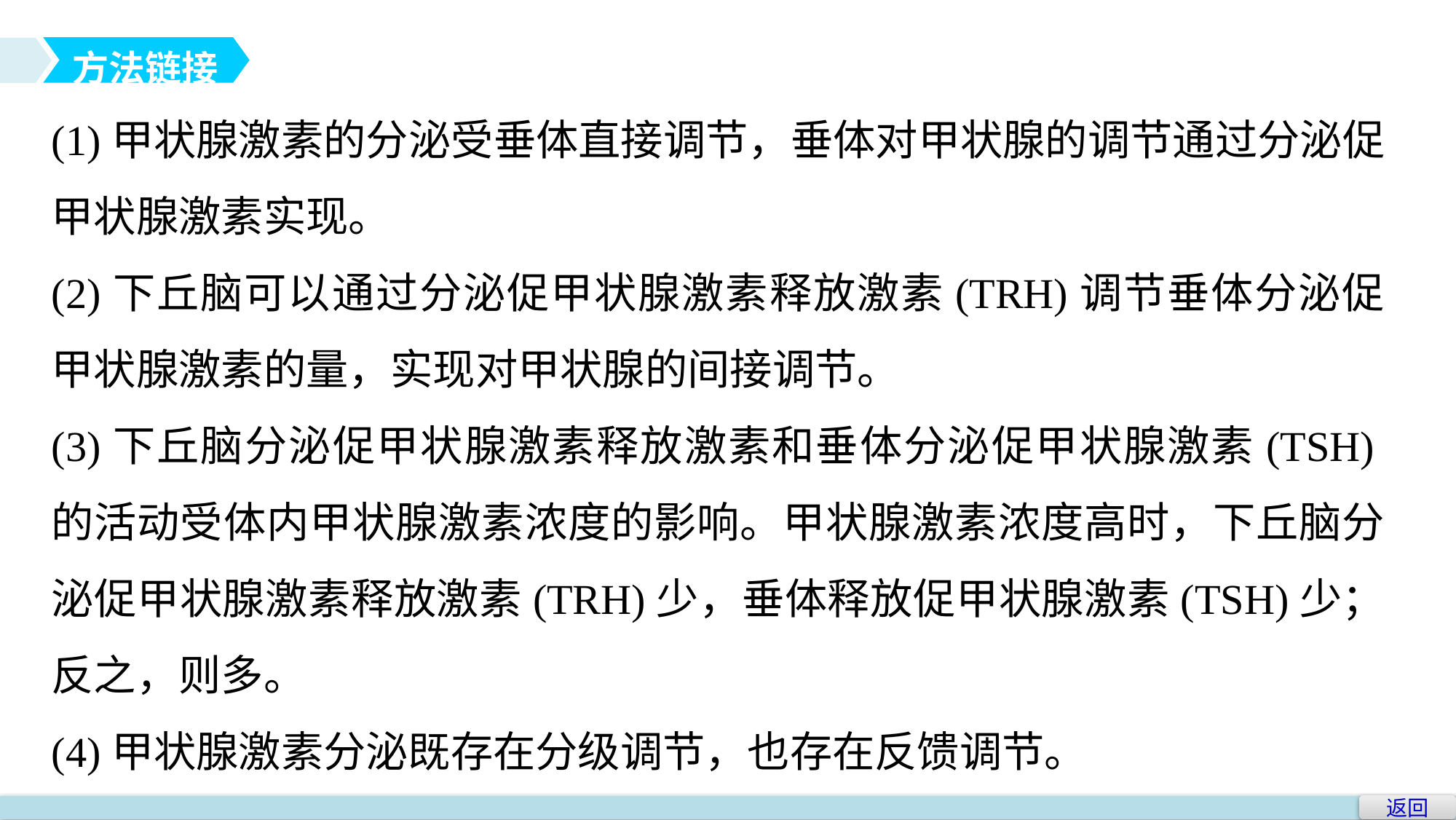

方法链接

(1)甲状腺激素的分泌受垂体直接调节，垂体对甲状腺的调节通过分泌促甲状腺激素实现。
(2)下丘脑可以通过分泌促甲状腺激素释放激素(TRH)调节垂体分泌促甲状腺激素的量，实现对甲状腺的间接调节。
(3)下丘脑分泌促甲状腺激素释放激素和垂体分泌促甲状腺激素(TSH)的活动受体内甲状腺激素浓度的影响。甲状腺激素浓度高时，下丘脑分泌促甲状腺激素释放激素(TRH)少，垂体释放促甲状腺激素(TSH)少；反之，则多。
(4)甲状腺激素分泌既存在分级调节，也存在反馈调节。
返回